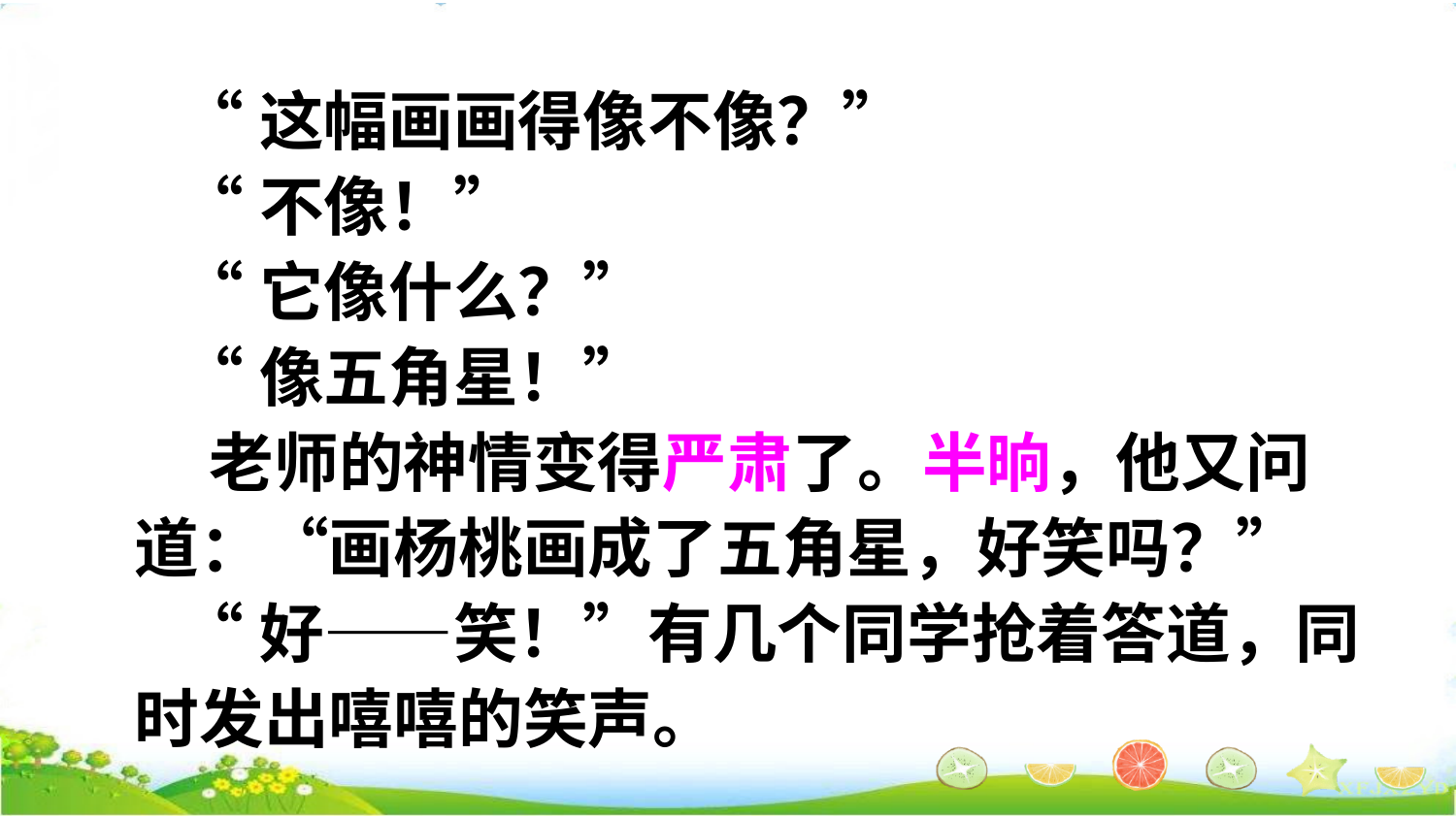

“这幅画画得像不像？”
   “不像！”
   “它像什么？”
   “像五角星！”
    老师的神情变得严肃了。半晌，他又问道：“画杨桃画成了五角星，好笑吗？”
   “好——笑！”有几个同学抢着答道，同时发出嘻嘻的笑声。